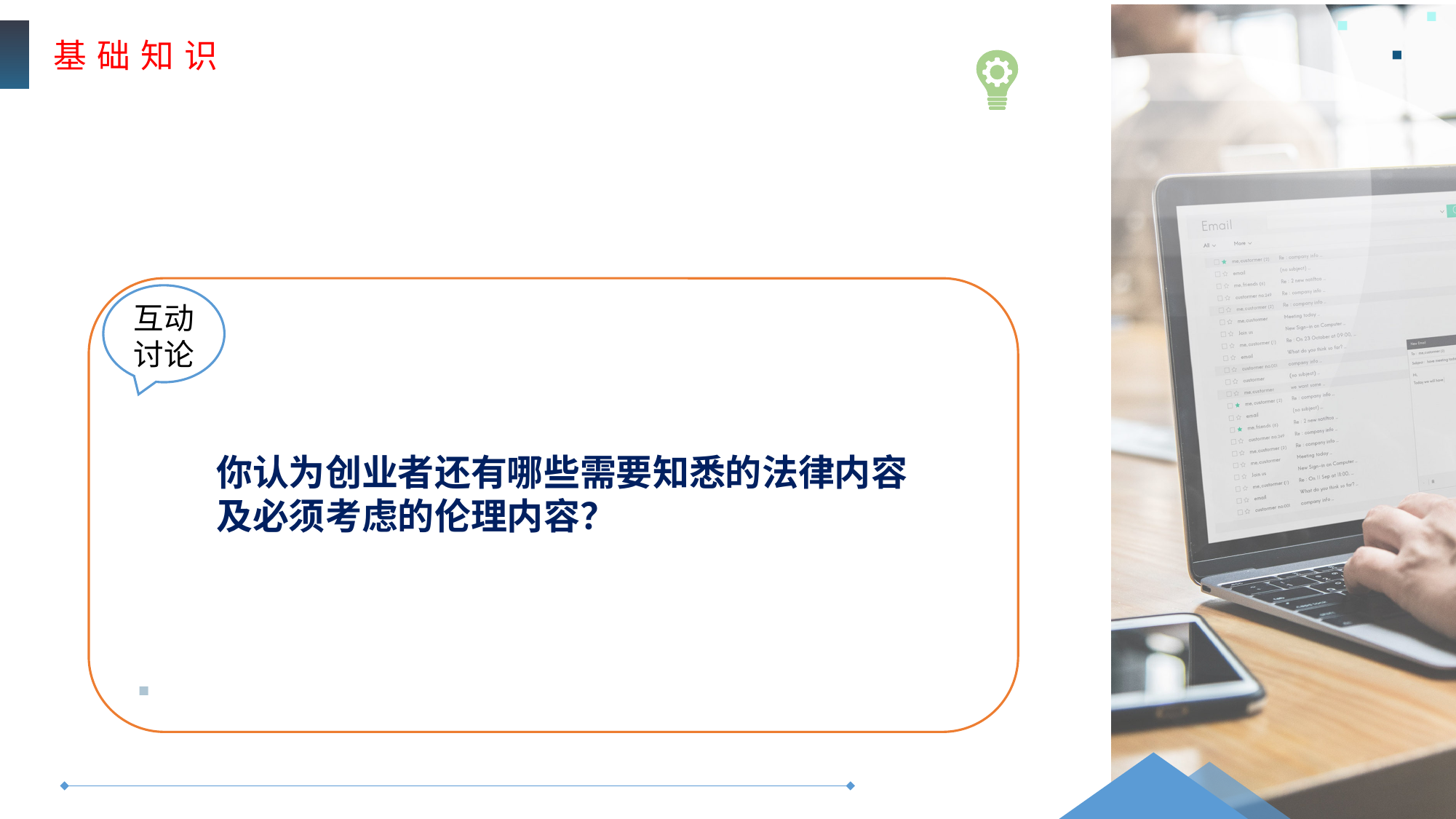

基 础 知 识

互动
讨论
你认为创业者还有哪些需要知悉的法律内容及必须考虑的伦理内容？